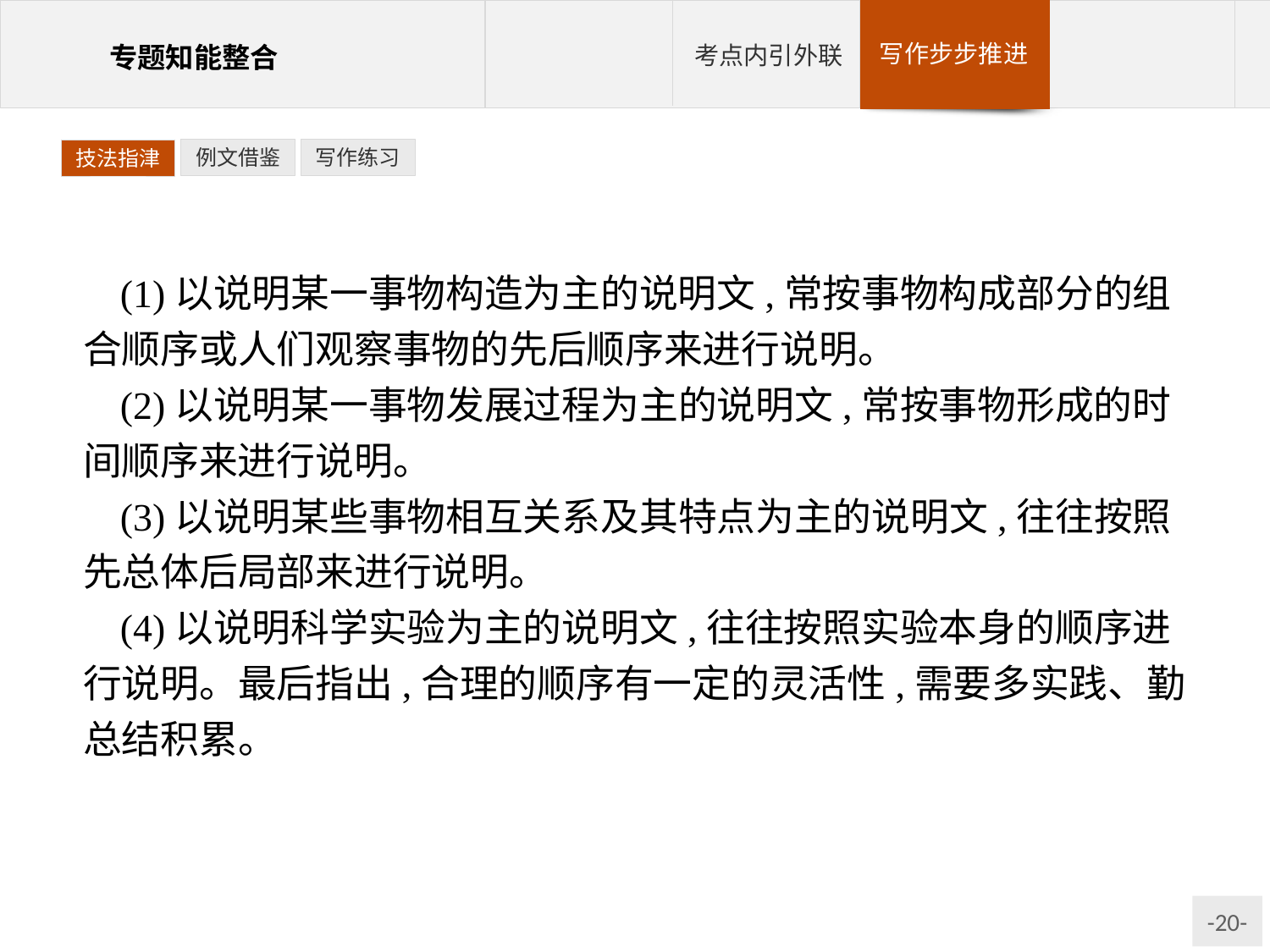

例文借鉴
写作练习
技法指津
(1)以说明某一事物构造为主的说明文,常按事物构成部分的组合顺序或人们观察事物的先后顺序来进行说明。
(2)以说明某一事物发展过程为主的说明文,常按事物形成的时间顺序来进行说明。
(3)以说明某些事物相互关系及其特点为主的说明文,往往按照先总体后局部来进行说明。
(4)以说明科学实验为主的说明文,往往按照实验本身的顺序进行说明。最后指出,合理的顺序有一定的灵活性,需要多实践、勤总结积累。